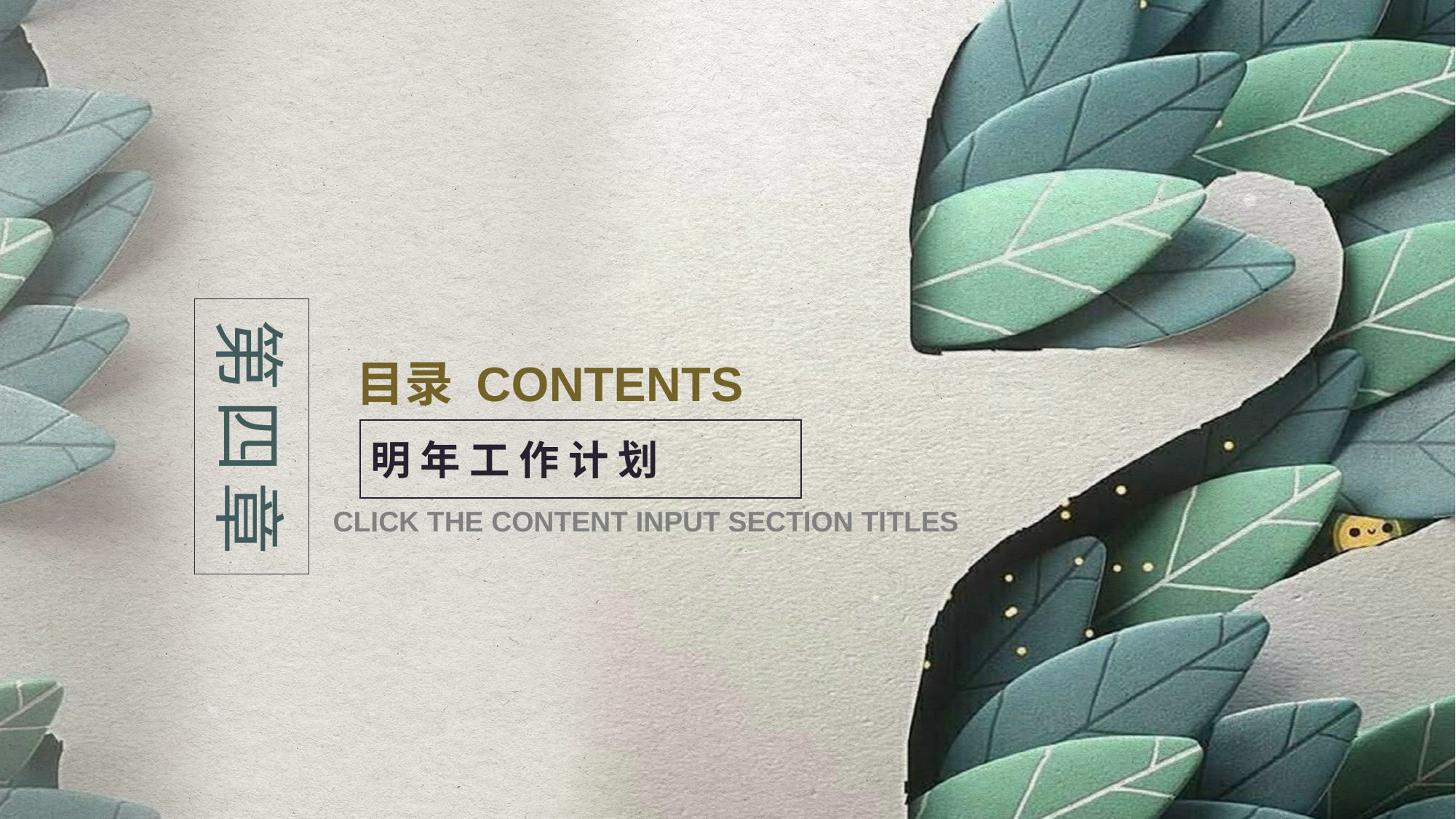

第四章
目录 CONTENTS
明 年 工 作 计 划
CLICK THE CONTENT INPUT SECTION TITLES